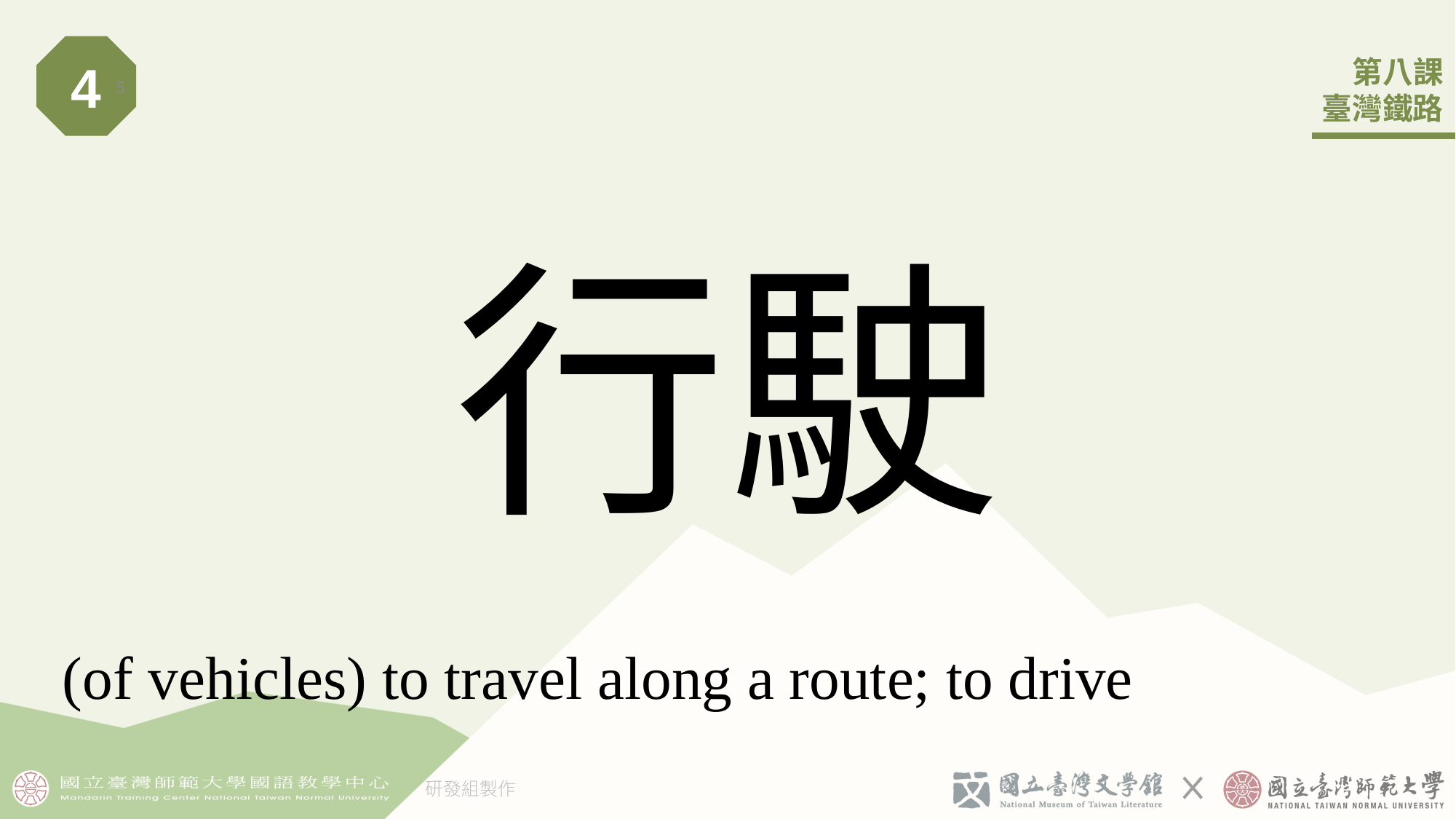

4
5
# 行駛
 (of vehicles) to travel along a route; to drive